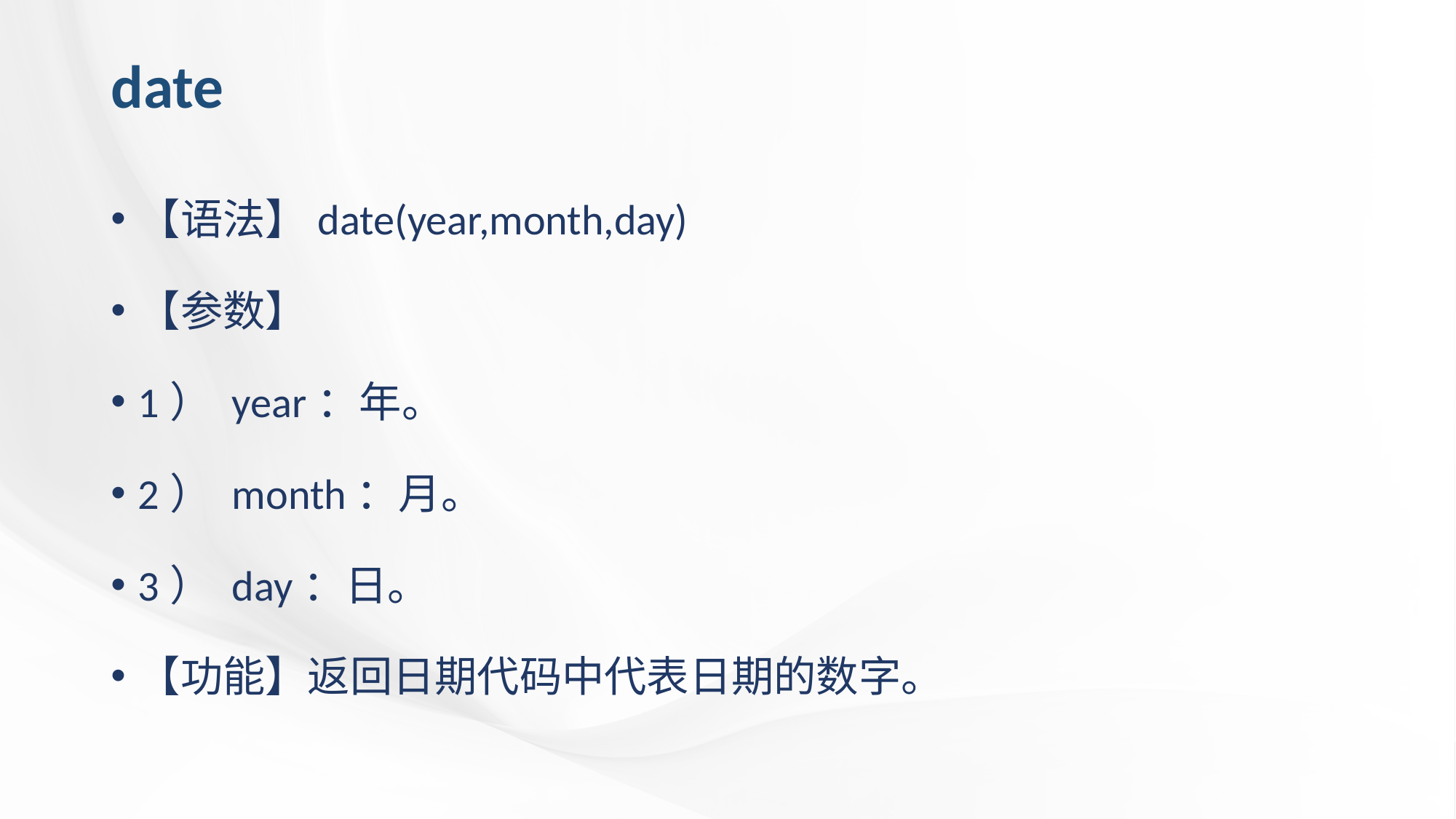

# date
【语法】date(year,month,day)
【参数】
1） year：年。
2） month：月。
3） day：日。
【功能】返回日期代码中代表日期的数字。